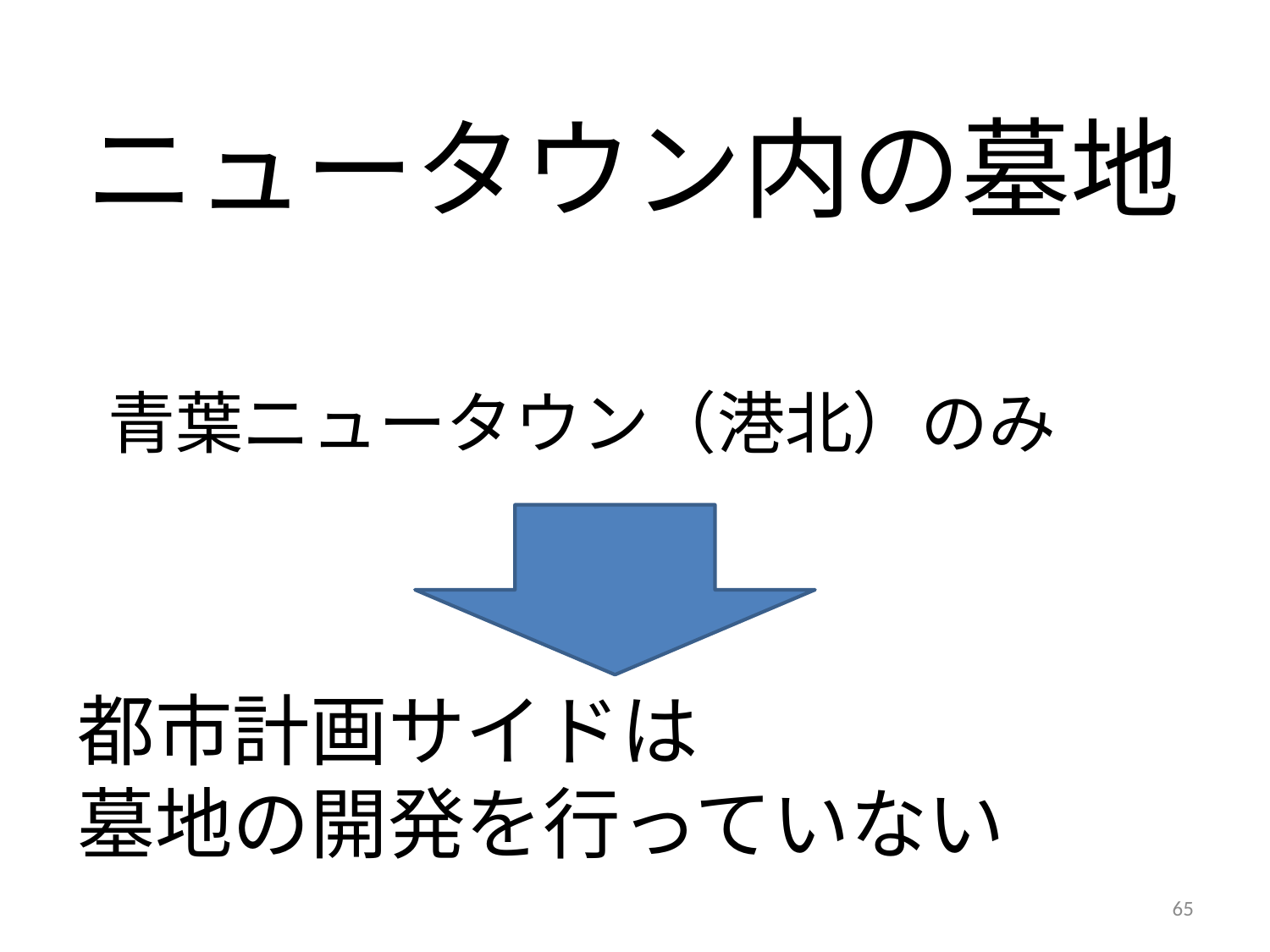

# ニュータウン内の墓地

青葉ニュータウン（港北）のみ

都市計画サイドは
墓地の開発を行っていない

65